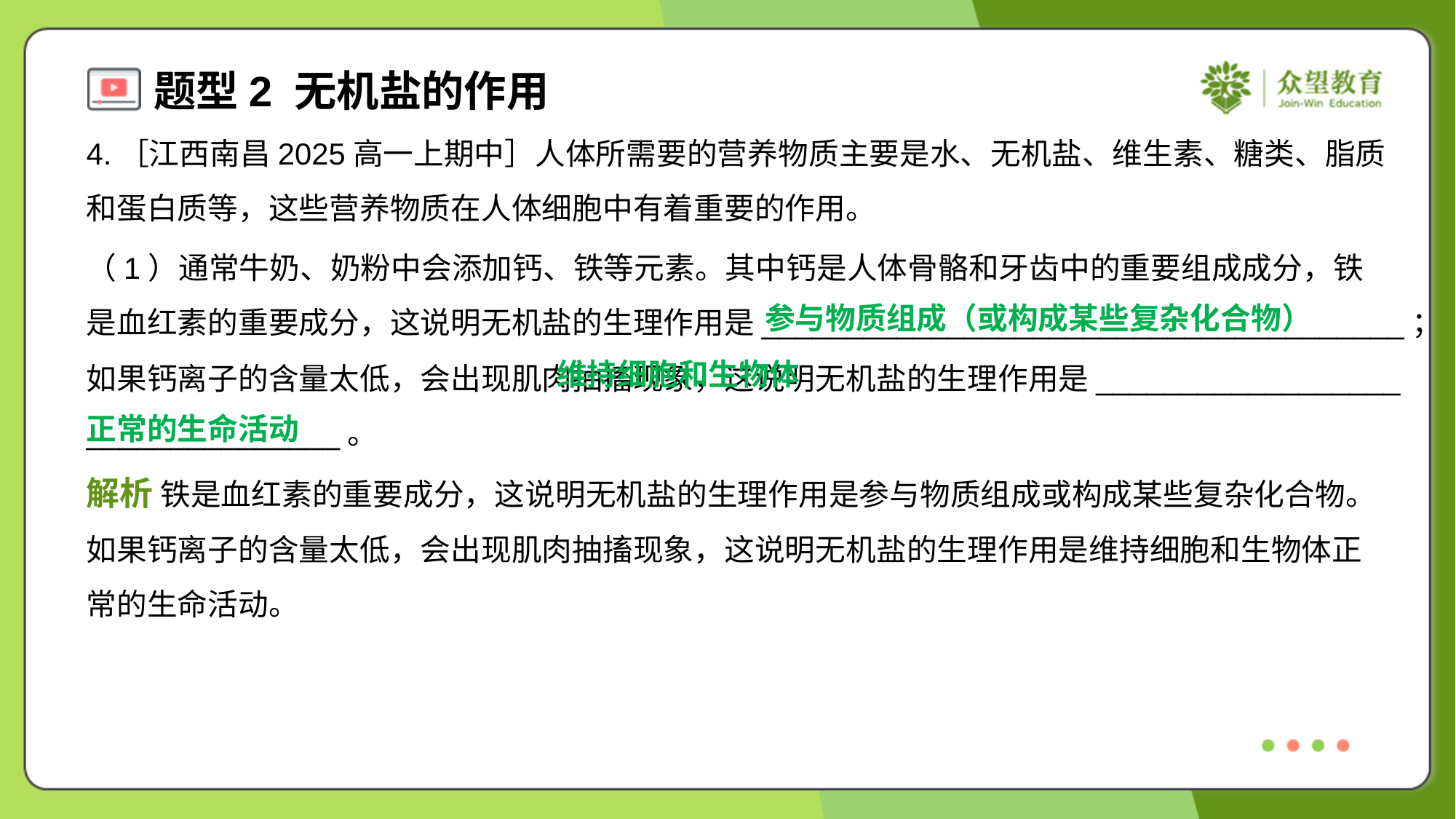

4.［江西南昌2025高一上期中］人体所需要的营养物质主要是水、无机盐、维生素、糖类、脂质
和蛋白质等，这些营养物质在人体细胞中有着重要的作用。
（1）通常牛奶、奶粉中会添加钙、铁等元素。其中钙是人体骨骼和牙齿中的重要组成成分，铁
是血红素的重要成分，这说明无机盐的生理作用是______________________________________；
如果钙离子的含量太低，会出现肌肉抽搐现象，这说明无机盐的生理作用是__________________
_______________。
参与物质组成（或构成某些复杂化合物）
                                                                   维持细胞和生物体
正常的生命活动
解析 铁是血红素的重要成分，这说明无机盐的生理作用是参与物质组成或构成某些复杂化合物。
如果钙离子的含量太低，会出现肌肉抽搐现象，这说明无机盐的生理作用是维持细胞和生物体正
常的生命活动。